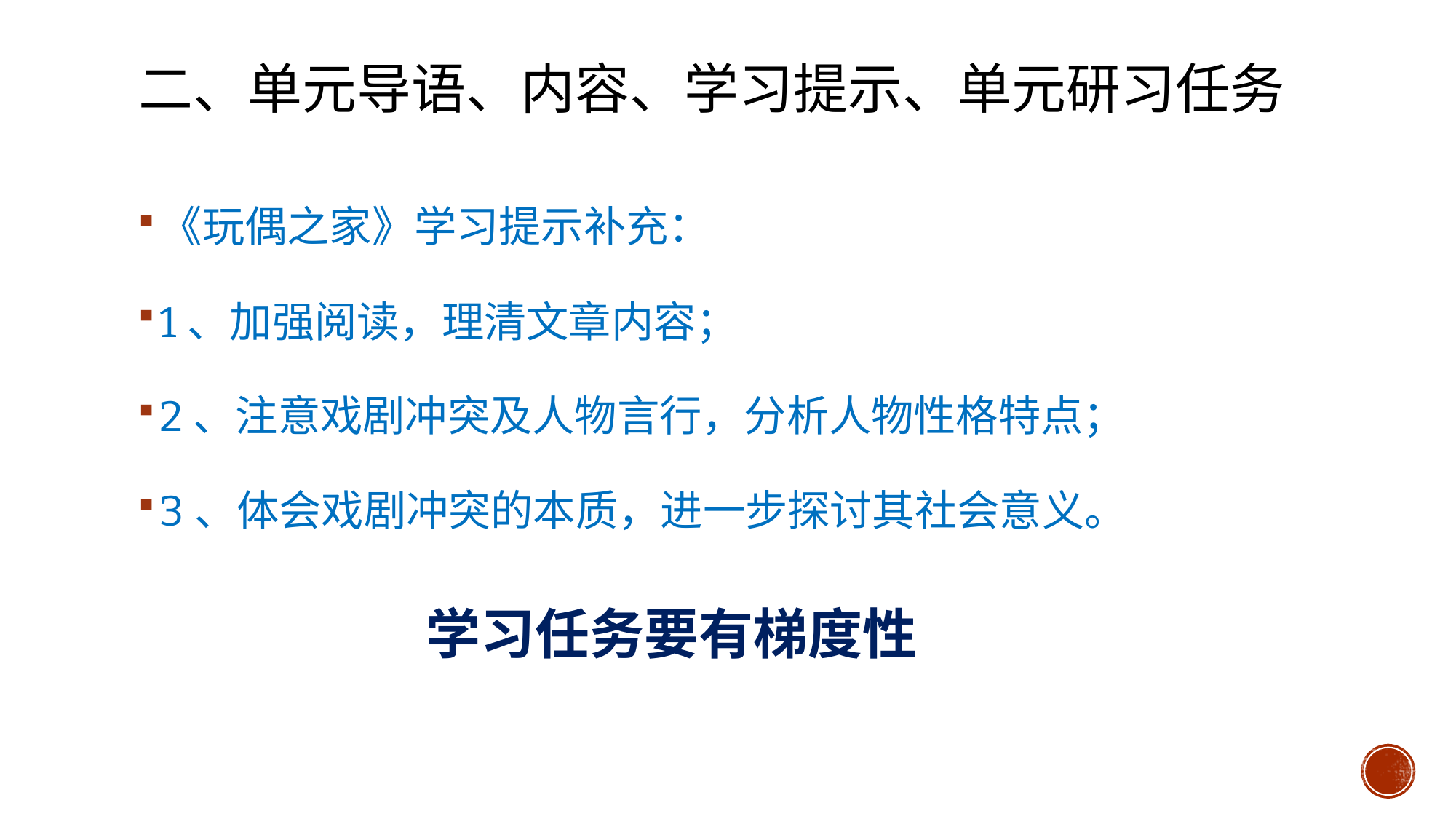

# 二、单元导语、内容、学习提示、单元研习任务
《玩偶之家》学习提示补充：
1、加强阅读，理清文章内容；
2、注意戏剧冲突及人物言行，分析人物性格特点；
3、体会戏剧冲突的本质，进一步探讨其社会意义。
学习任务要有梯度性